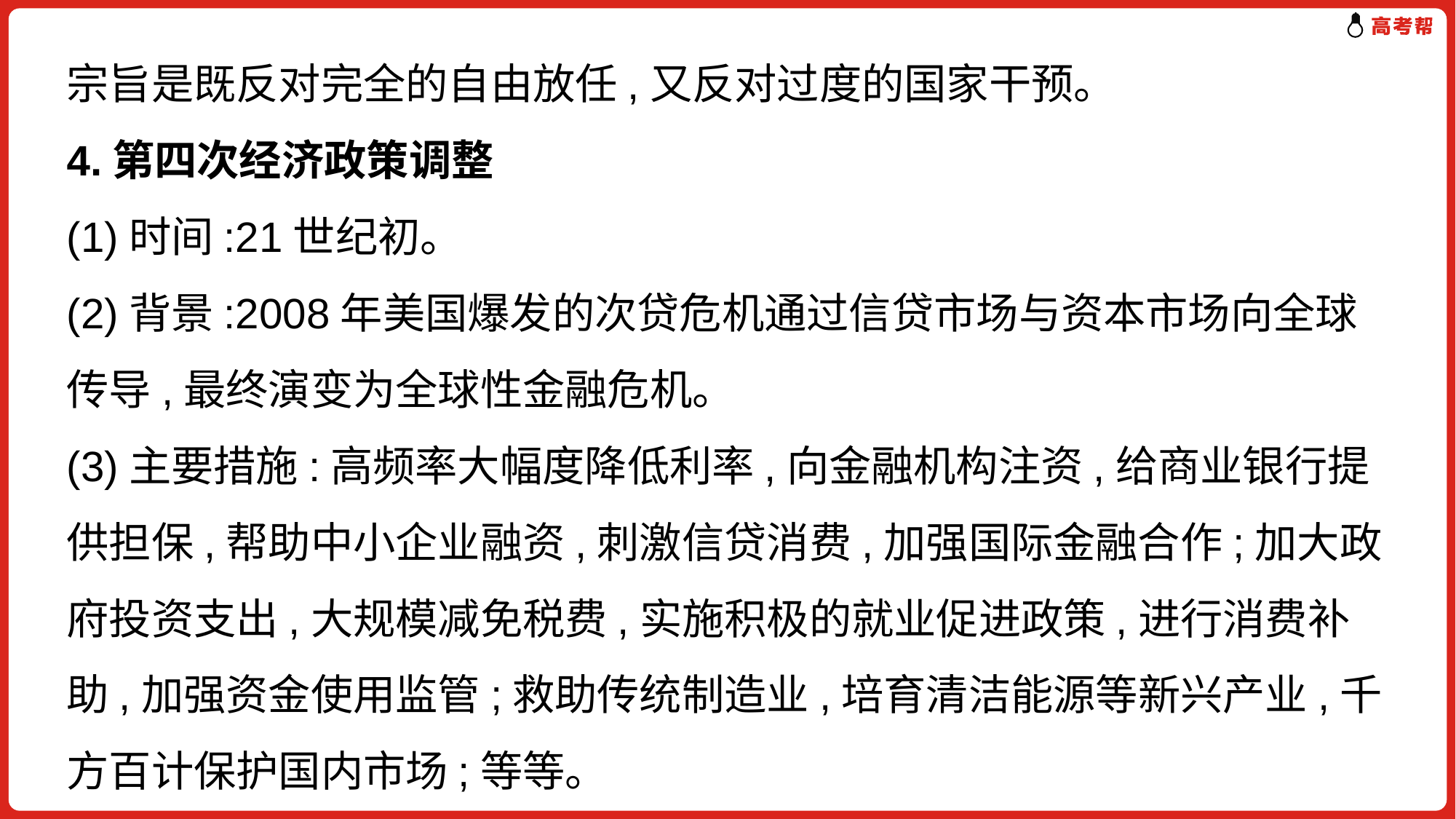

宗旨是既反对完全的自由放任,又反对过度的国家干预。
4.第四次经济政策调整
(1)时间:21世纪初。
(2)背景:2008年美国爆发的次贷危机通过信贷市场与资本市场向全球传导,最终演变为全球性金融危机。
(3)主要措施:高频率大幅度降低利率,向金融机构注资,给商业银行提供担保,帮助中小企业融资,刺激信贷消费,加强国际金融合作;加大政府投资支出,大规模减免税费,实施积极的就业促进政策,进行消费补助,加强资金使用监管;救助传统制造业,培育清洁能源等新兴产业,千方百计保护国内市场;等等。